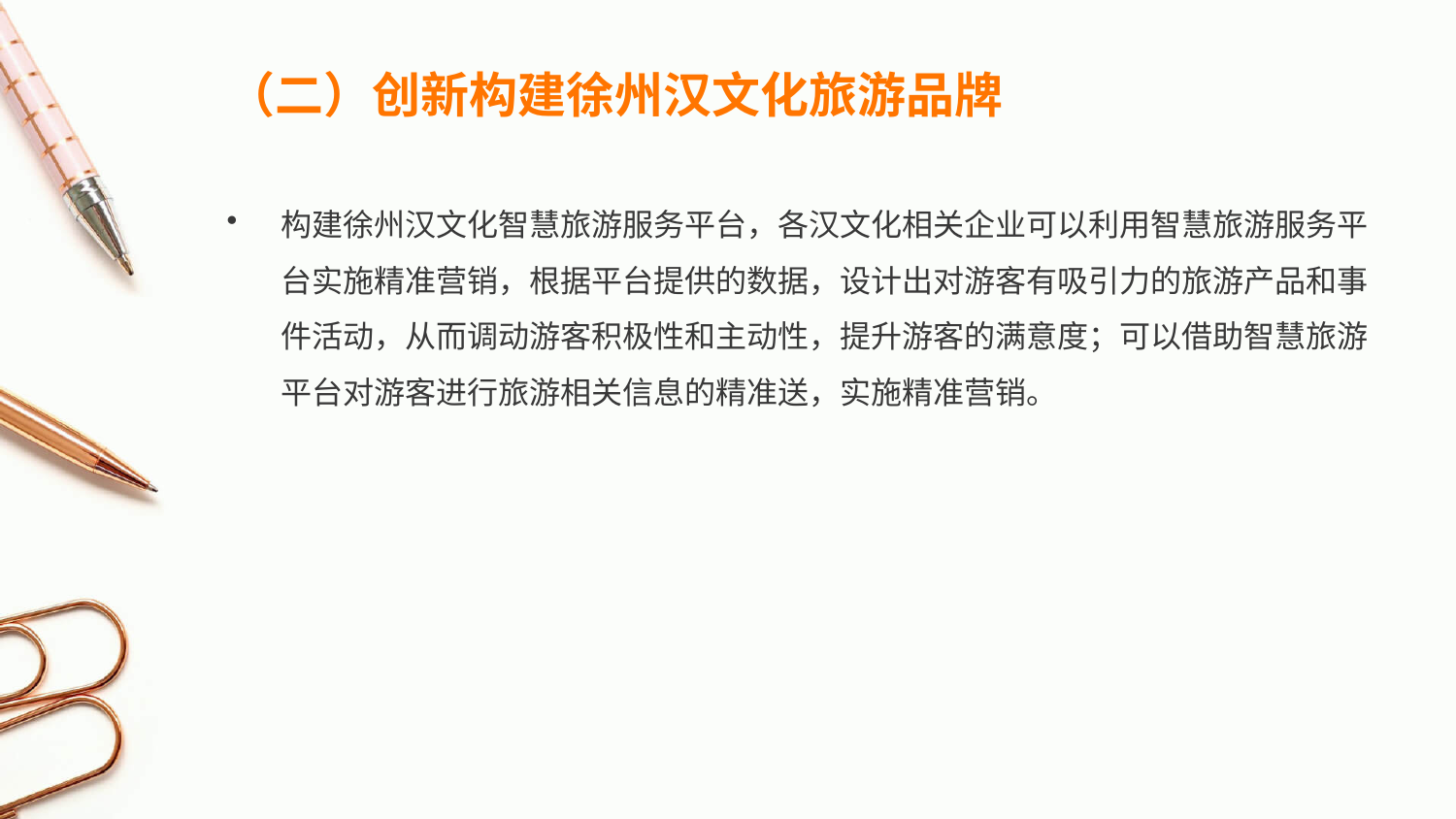

（二）创新构建徐州汉文化旅游品牌
构建徐州汉文化智慧旅游服务平台，各汉文化相关企业可以利用智慧旅游服务平台实施精准营销，根据平台提供的数据，设计出对游客有吸引力的旅游产品和事件活动，从而调动游客积极性和主动性，提升游客的满意度；可以借助智慧旅游平台对游客进行旅游相关信息的精准送，实施精准营销。